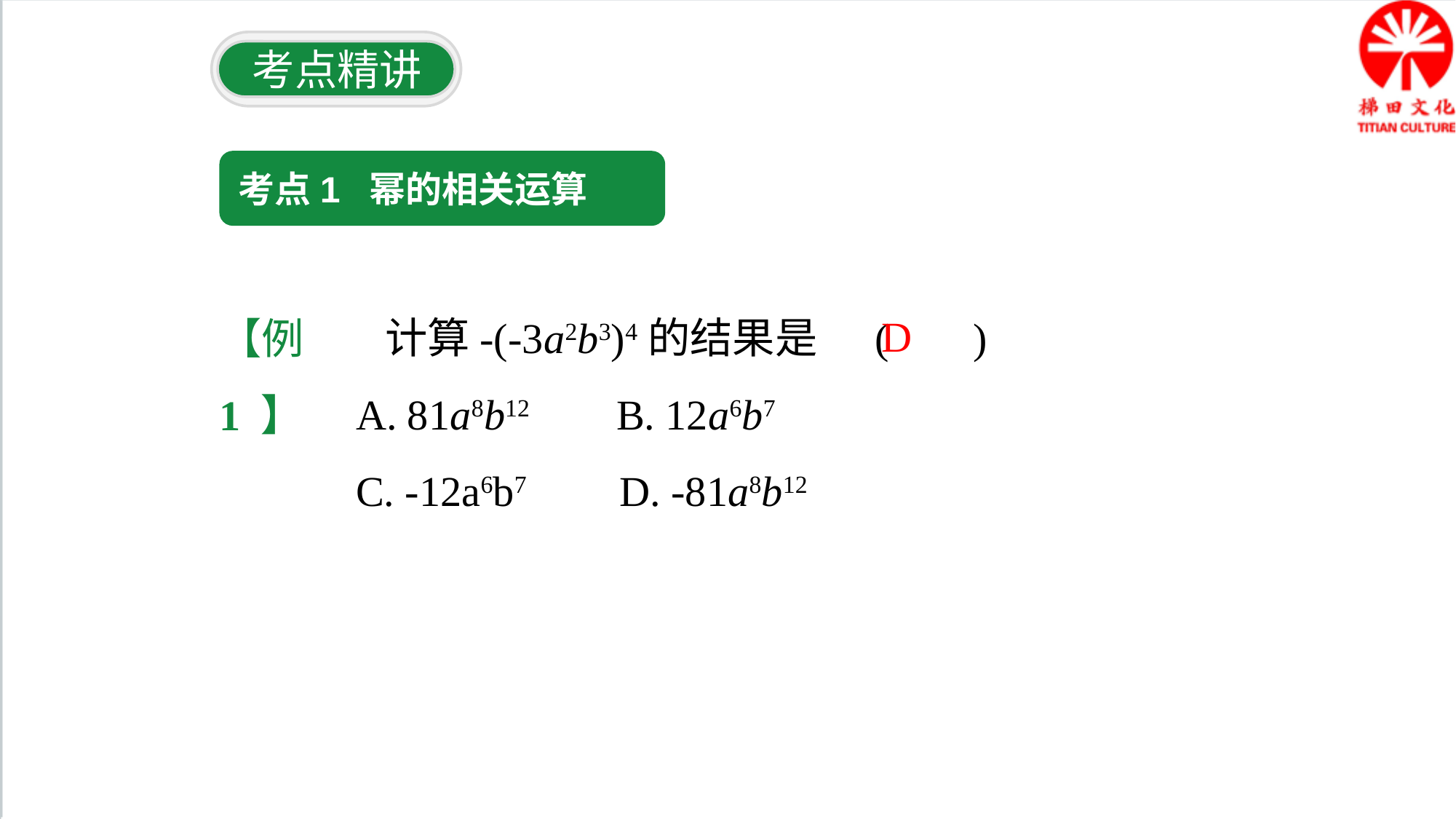

考点精讲

考点1  幂的相关运算
  计算-(-3a2b3)4的结果是     (        )
A. 81a8b12              B. 12a6b7
C. -12a6b7               D. -81a8b12
【例1 】
D